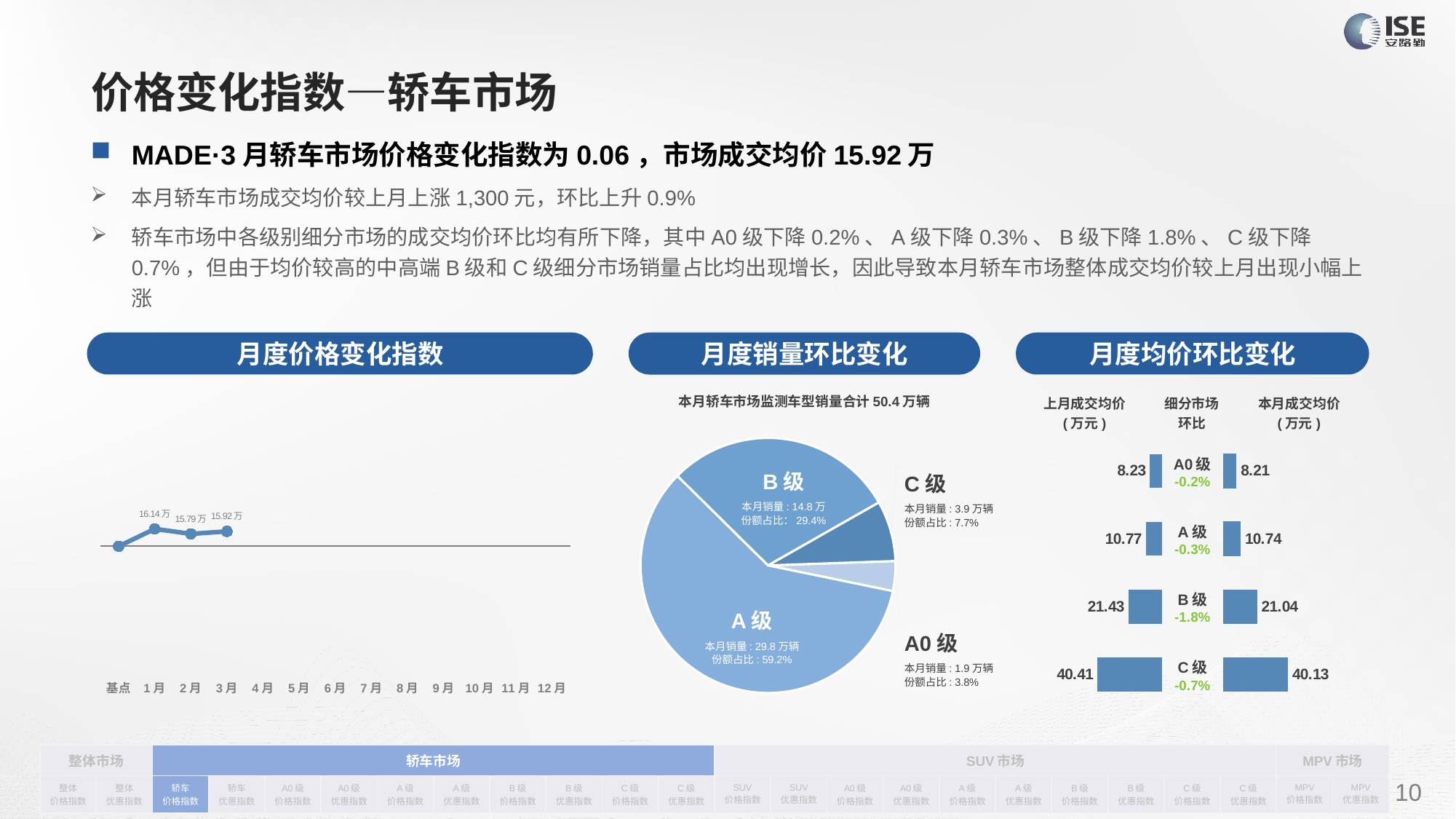

# 价格变化指数—轿车市场
MADE·3月轿车市场价格变化指数为0.06，市场成交均价15.92万
本月轿车市场成交均价较上月上涨1,300元，环比上升0.9%
轿车市场中各级别细分市场的成交均价环比均有所下降，其中A0级下降0.2%、A级下降0.3%、B级下降1.8%、C级下降0.7%，但由于均价较高的中高端B级和C级细分市场销量占比均出现增长，因此导致本月轿车市场整体成交均价较上月出现小幅上涨
月度价格变化指数

月度均价环比变化

月度销量环比变化

本月轿车市场监测车型销量合计50.4万辆

### Chart

| Category | Y2022 |
|---|---|
| 基点 | 0.0 |
| 1月 | 0.07 |
| 2月 | 0.05 |
| 3月 | 0.06 |
| 4月 | None |
| 5月 | None |
| 6月 | None |
| 7月 | None |
| 8月 | None |
| 9月 | None |
| 10月 | None |
| 11月 | None |
| 12月 | None |
| 上月成交均价 (万元) | 细分市场 环比 | 本月成交均价 (万元) |
| --- | --- | --- |

### Chart

| Category | 细分市场 |
|---|---|
| A0级 | 19101.0 |
| A级 | 298167.0 |
| B级 | 148031.0 |
| C级 | 38646.0 |
| A0级 -0.2% |
| --- |
| A级 -0.3% |
| B级 -1.8% |
| C级 -0.7% |

### Chart

| Category | 成交均价 |
|---|---|
| A0 | 8.225375444720736 |
| A | 10.769513503778063 |
| B | 21.42687196222488 |
| C | 40.41272428650281 |

### Chart

| Category | 金额 |
|---|---|
| A0 | 8.209675352075807 |
| A | 10.738421896118618 |
| B | 21.04198189230634 |
| C | 40.12526756714796 |
B级
本月销量: 14.8万
份额占比：29.4%
C级
本月销量: 3.9万辆
份额占比: 7.7%
A级
本月销量: 29.8万辆
份额占比: 59.2%
A0级
本月销量: 1.9万辆
份额占比: 3.8%
| 整体市场 |  | 轿车市场 |  |  |  |  |  |  |  |  |  | SUV市场 |  |  |  |  |  |  |  |  |  | MPV市场 |  |
| --- | --- | --- | --- | --- | --- | --- | --- | --- | --- | --- | --- | --- | --- | --- | --- | --- | --- | --- | --- | --- | --- | --- | --- |
| 整体 价格指数 | 整体 优惠指数 | 轿车 价格指数 | 轿车 优惠指数 | A0级 价格指数 | A0级 优惠指数 | A级 价格指数 | A级 优惠指数 | B级 价格指数 | B级 优惠指数 | C级 价格指数 | C级 优惠指数 | SUV 价格指数 | SUV 优惠指数 | A0级 价格指数 | A0级 优惠指数 | A级 价格指数 | A级 优惠指数 | B级 价格指数 | B级 优惠指数 | C级 价格指数 | C级 优惠指数 | MPV 价格指数 | MPV 优惠指数 |
请在插入菜单—页眉和页脚中修改此 文本
10